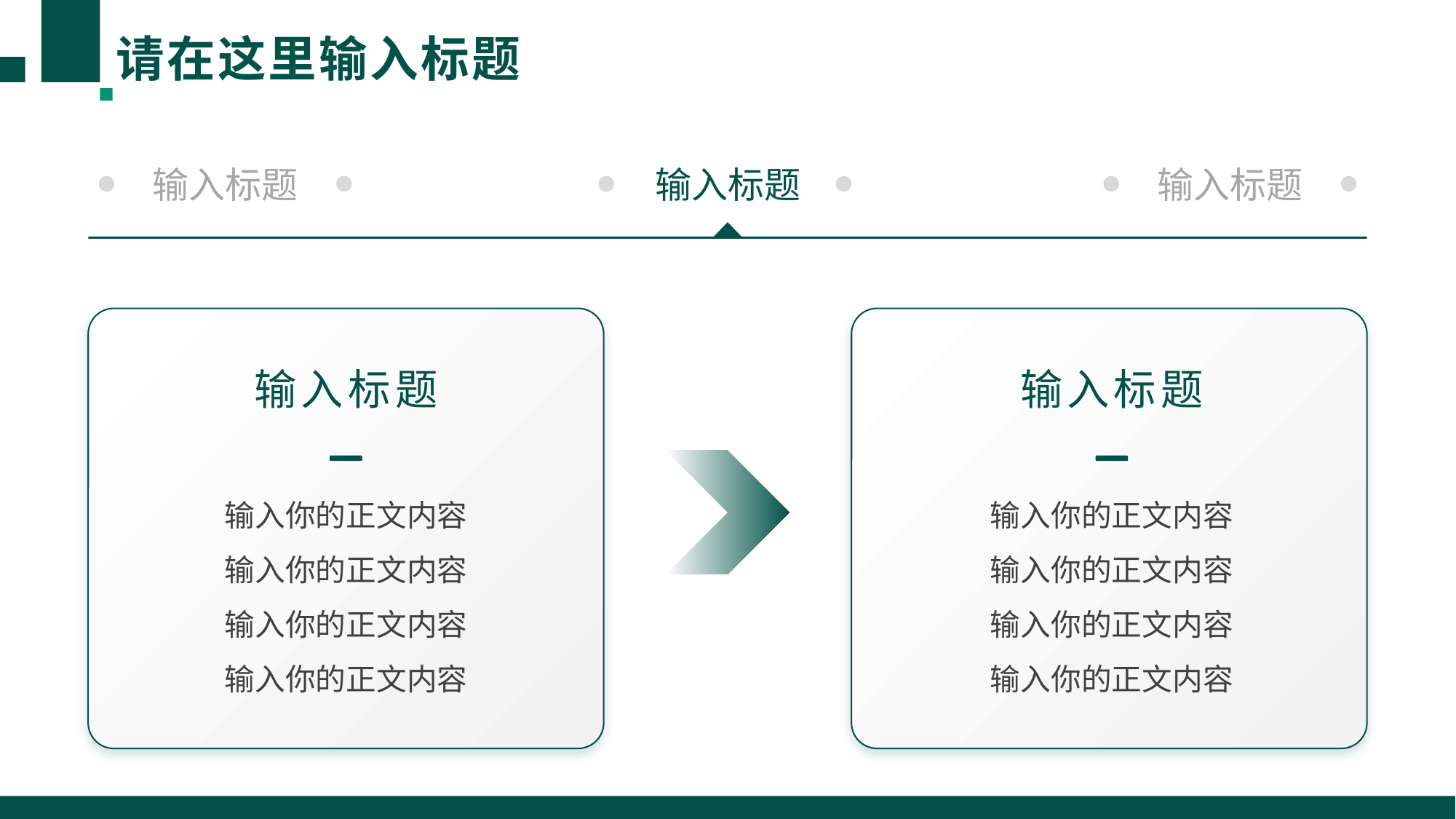

# 请在这里输入标题
输入标题
输入标题
输入标题

输入标题
输入标题

输入你的正文内容
输入你的正文内容
输入你的正文内容
输入你的正文内容
输入你的正文内容
输入你的正文内容
输入你的正文内容
输入你的正文内容